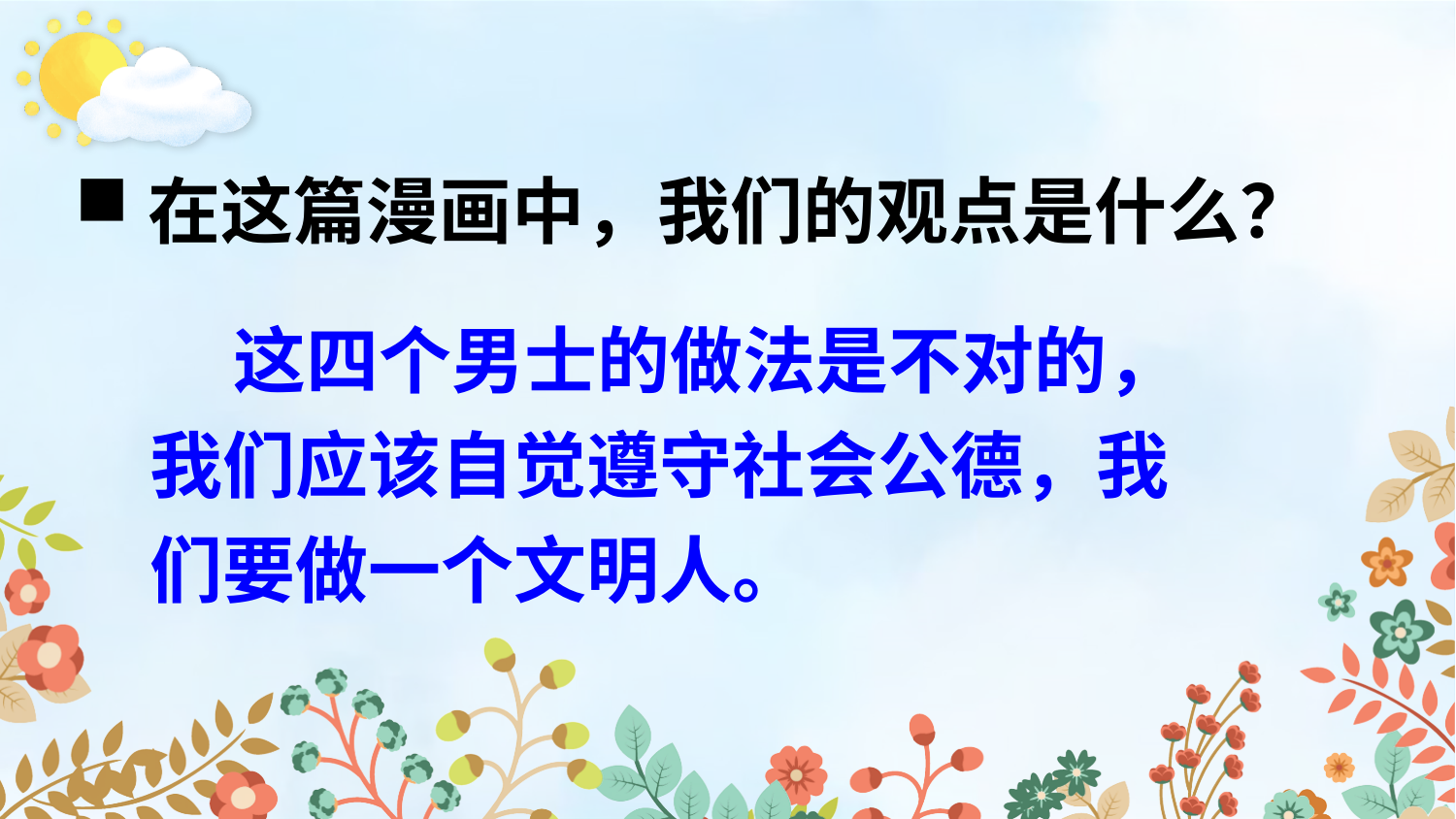

在这篇漫画中，我们的观点是什么？
    这四个男士的做法是不对的，我们应该自觉遵守社会公德，我们要做一个文明人。